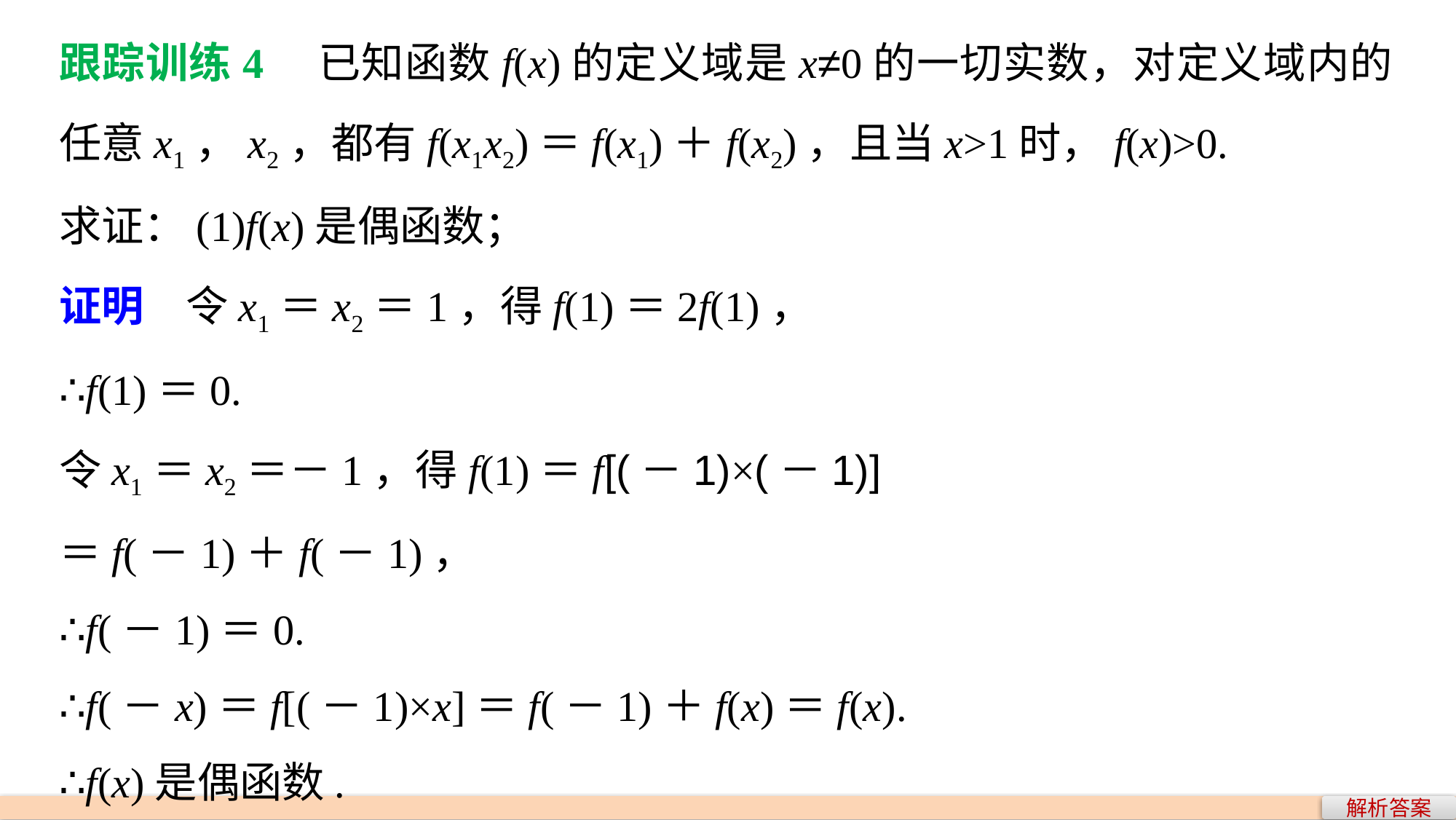

跟踪训练4　已知函数f(x)的定义域是x≠0的一切实数，对定义域内的任意x1，x2，都有f(x1x2)＝f(x1)＋f(x2)，且当x>1时，f(x)>0.
求证：(1)f(x)是偶函数；
证明　令x1＝x2＝1，得f(1)＝2f(1)，
∴f(1)＝0.
令x1＝x2＝－1，得f(1)＝f[(－1)×(－1)]
＝f(－1)＋f(－1)，
∴f(－1)＝0.
∴f(－x)＝f[(－1)×x]＝f(－1)＋f(x)＝f(x).
∴f(x)是偶函数.
解析答案